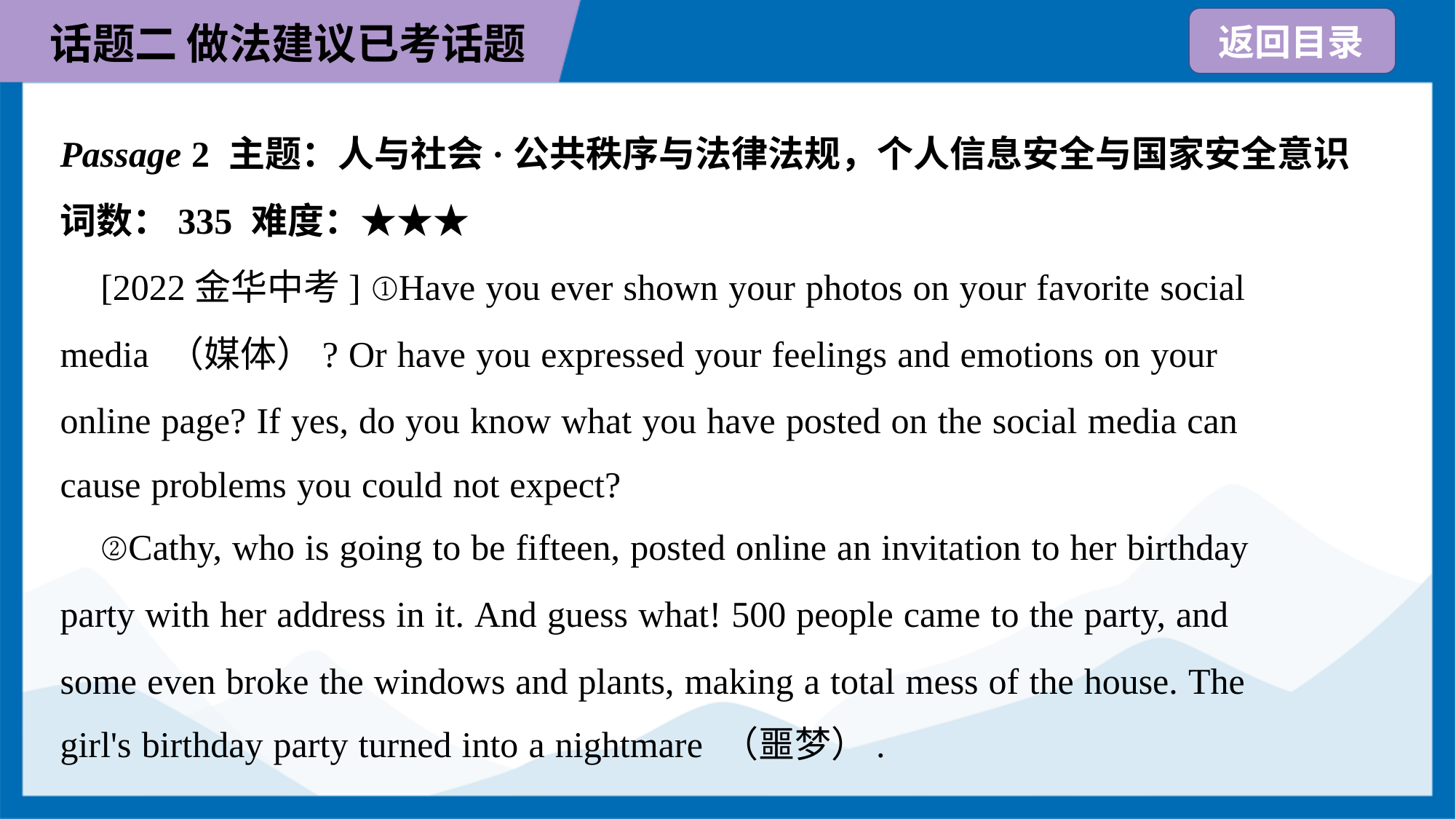

Passage 2 主题：人与社会·公共秩序与法律法规，个人信息安全与国家安全意识
词数：335 难度：★★★
    [2022金华中考] ①Have you ever shown your photos on your favorite social
media （媒体）? Or have you expressed your feelings and emotions on your
online page? If yes, do you know what you have posted on the social media can
cause problems you could not expect?
    ②Cathy, who is going to be fifteen, posted online an invitation to her birthday
party with her address in it. And guess what! 500 people came to the party, and
some even broke the windows and plants, making a total mess of the house. The
girl's birthday party turned into a nightmare （噩梦）.